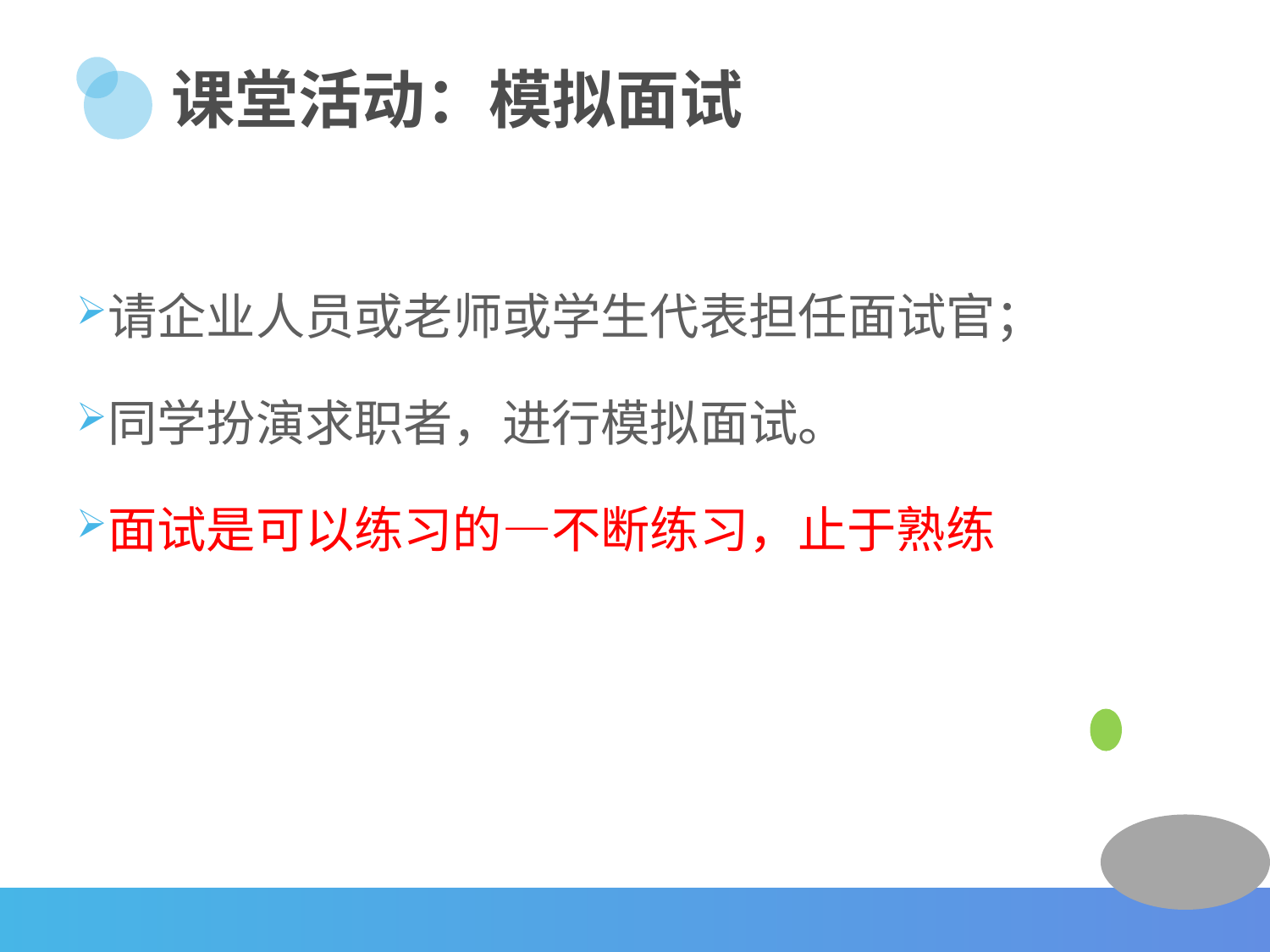

课堂活动：模拟面试
请企业人员或老师或学生代表担任面试官；
同学扮演求职者，进行模拟面试。
面试是可以练习的—不断练习，止于熟练